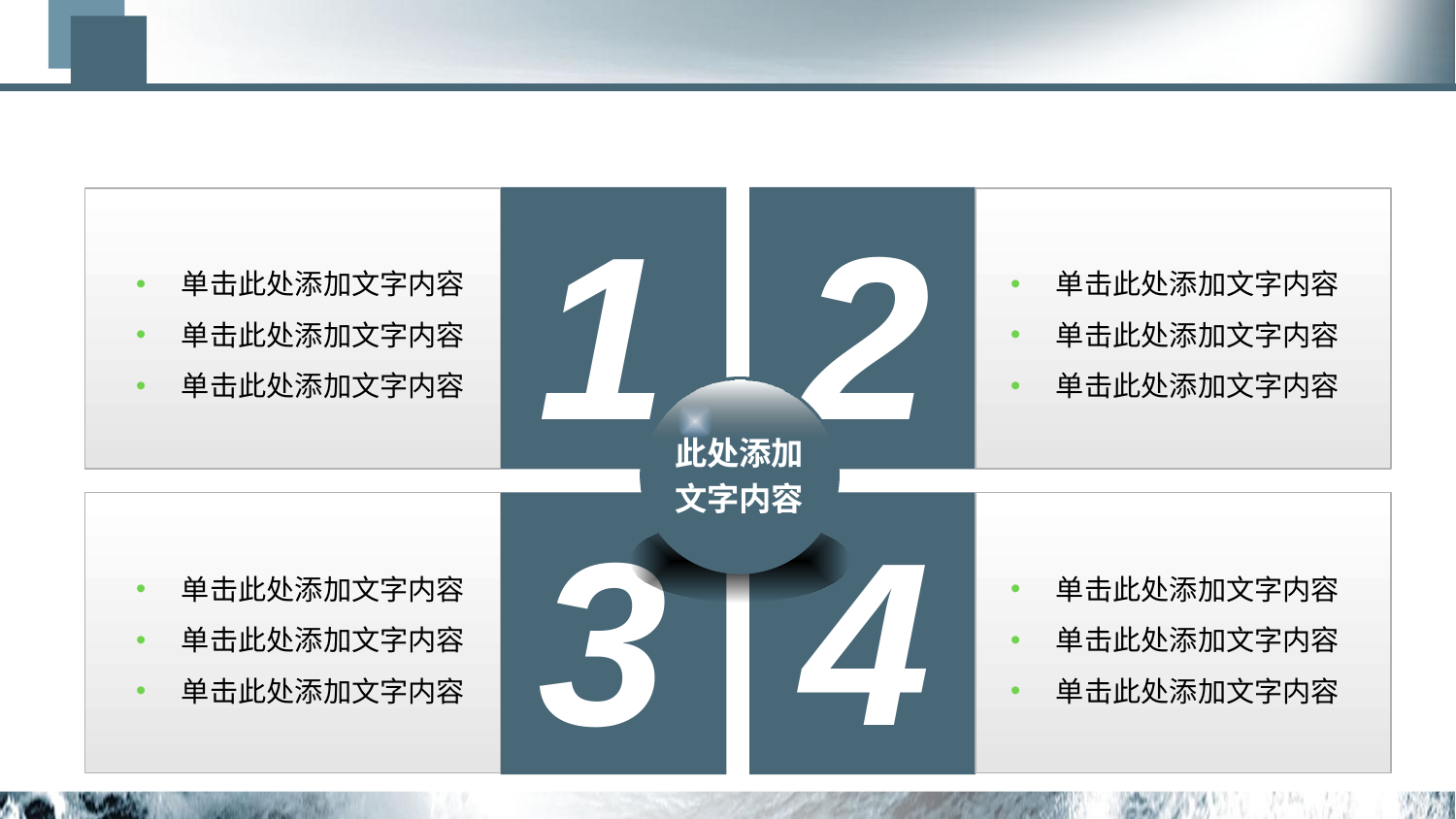

1

2

单击此处添加文字内容
单击此处添加文字内容
单击此处添加文字内容

单击此处添加文字内容
单击此处添加文字内容
单击此处添加文字内容
此处添加
文字内容

3

4

单击此处添加文字内容
单击此处添加文字内容
单击此处添加文字内容

单击此处添加文字内容
单击此处添加文字内容
单击此处添加文字内容